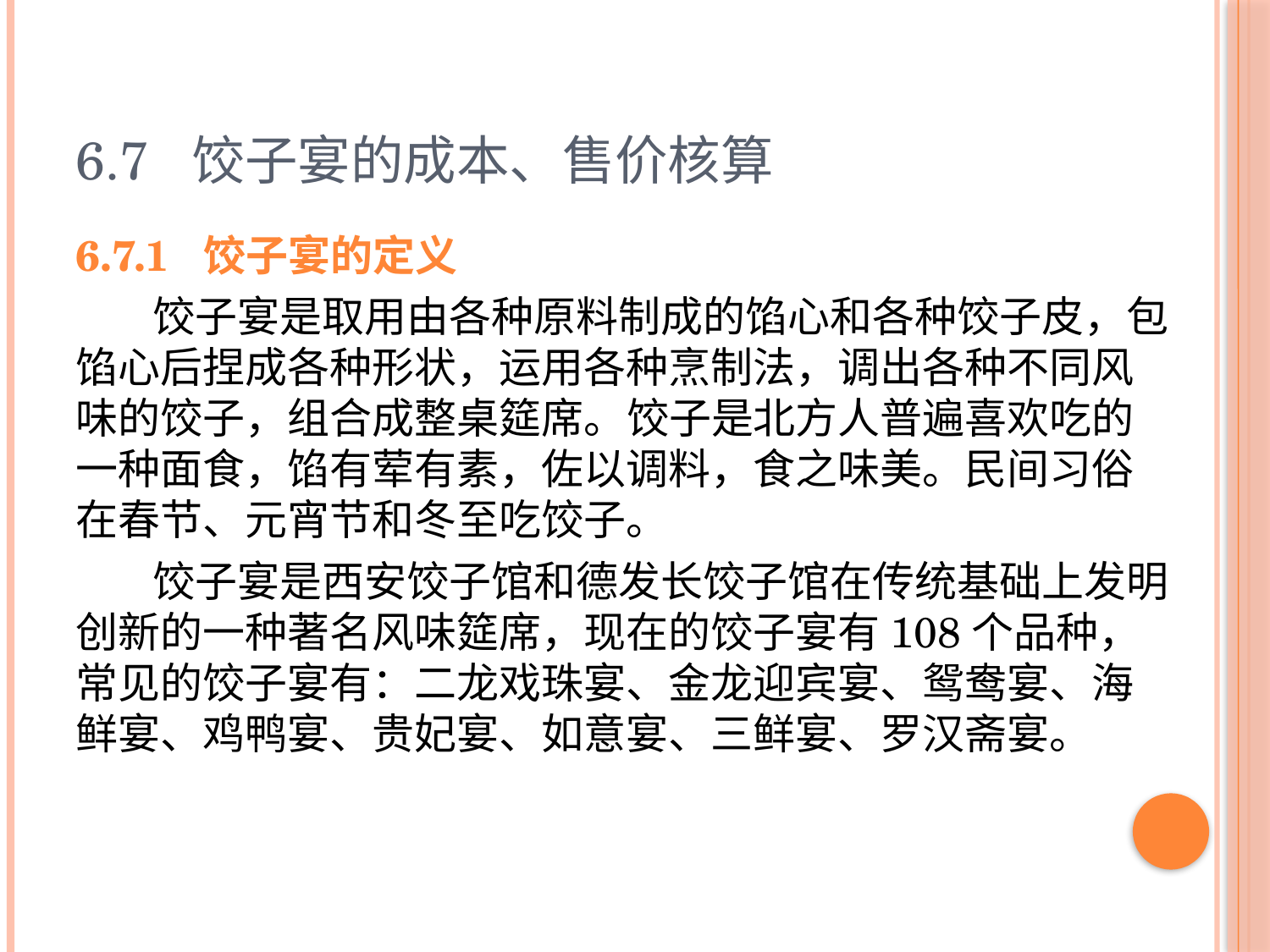

# 6.7  饺子宴的成本、售价核算
6.7.1  饺子宴的定义
       饺子宴是取用由各种原料制成的馅心和各种饺子皮，包馅心后捏成各种形状，运用各种烹制法，调出各种不同风味的饺子，组合成整桌筵席。饺子是北方人普遍喜欢吃的一种面食，馅有荤有素，佐以调料，食之味美。民间习俗在春节、元宵节和冬至吃饺子。
       饺子宴是西安饺子馆和德发长饺子馆在传统基础上发明创新的一种著名风味筵席，现在的饺子宴有108个品种，常见的饺子宴有：二龙戏珠宴、金龙迎宾宴、鸳鸯宴、海鲜宴、鸡鸭宴、贵妃宴、如意宴、三鲜宴、罗汉斋宴。